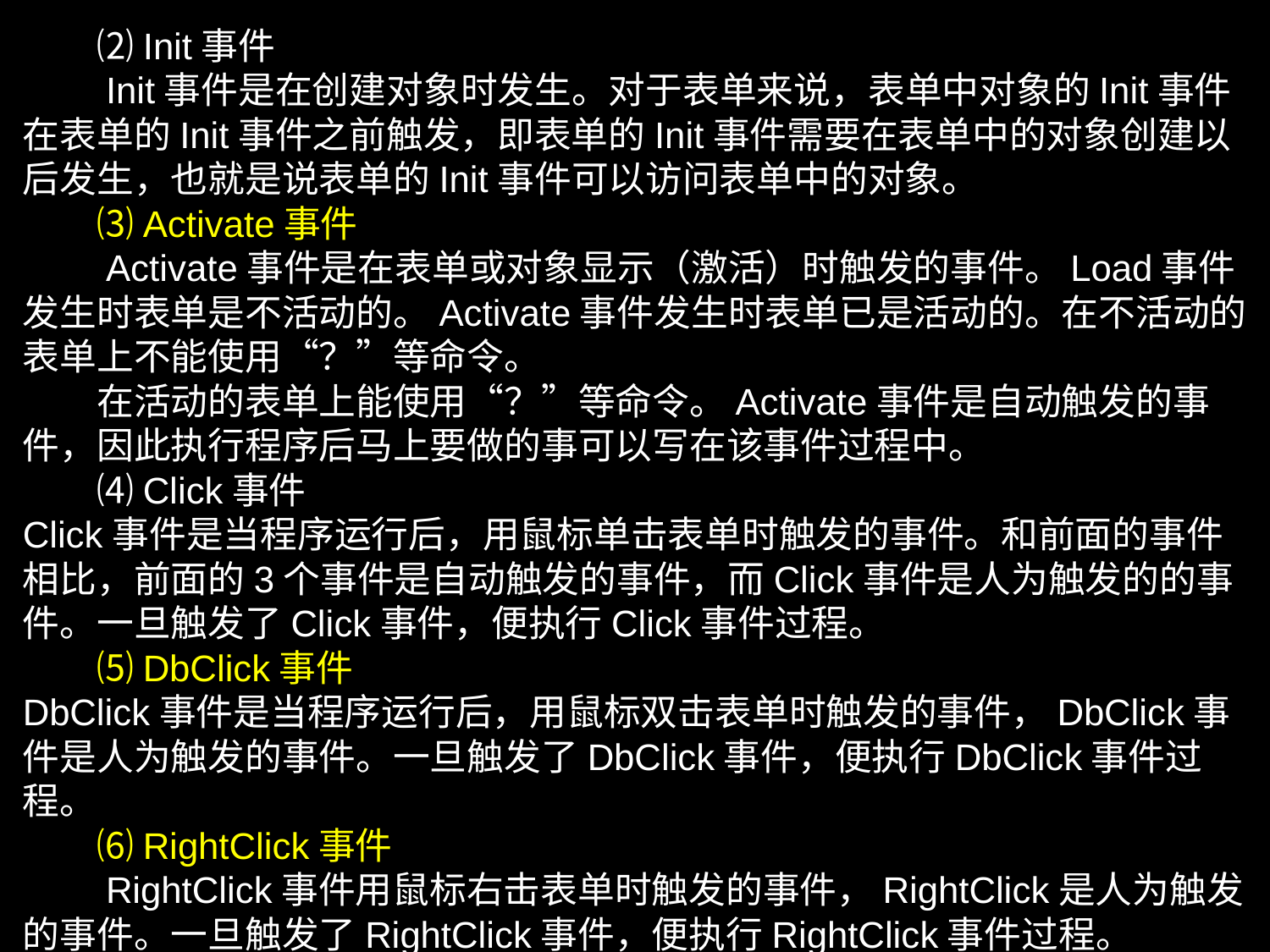

⑵Init事件
　　Init事件是在创建对象时发生。对于表单来说，表单中对象的Init事件在表单的Init事件之前触发，即表单的Init事件需要在表单中的对象创建以后发生，也就是说表单的Init事件可以访问表单中的对象。
　　⑶Activate事件
　　Activate事件是在表单或对象显示（激活）时触发的事件。Load事件发生时表单是不活动的。Activate事件发生时表单已是活动的。在不活动的表单上不能使用“？”等命令。
　　在活动的表单上能使用“？”等命令。Activate事件是自动触发的事件，因此执行程序后马上要做的事可以写在该事件过程中。
　　⑷Click事件
Click事件是当程序运行后，用鼠标单击表单时触发的事件。和前面的事件相比，前面的3个事件是自动触发的事件，而Click事件是人为触发的的事件。一旦触发了Click事件，便执行Click事件过程。
　　⑸DbClick事件
DbClick事件是当程序运行后，用鼠标双击表单时触发的事件，DbClick事件是人为触发的事件。一旦触发了DbClick事件，便执行DbClick事件过程。
　　⑹RightClick事件
　　RightClick事件用鼠标右击表单时触发的事件，RightClick是人为触发的事件。一旦触发了RightClick事件，便执行RightClick事件过程。